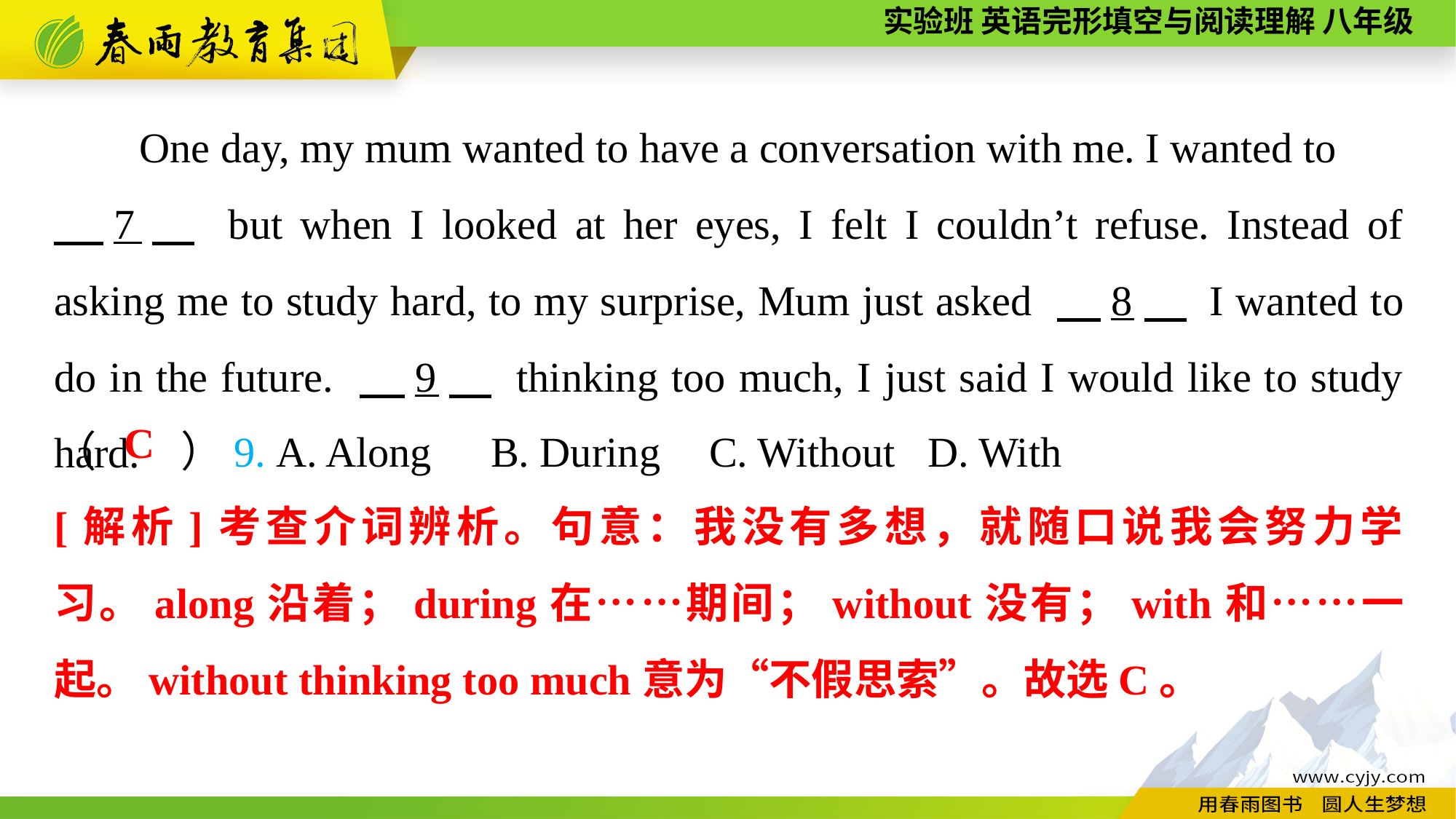

One day, my mum wanted to have a conversation with me. I wanted to
　7　 but when I looked at her eyes, I felt I couldn’t refuse. Instead of asking me to study hard, to my surprise, Mum just asked 　8　 I wanted to do in the future. 　9　 thinking too much, I just said I would like to study hard.
（　　）9. A. Along	B. During	C. Without	D. With
C
[解析]考查介词辨析。句意：我没有多想，就随口说我会努力学习。along沿着；during在……期间；without没有；with和……一起。without thinking too much意为“不假思索”。故选C。